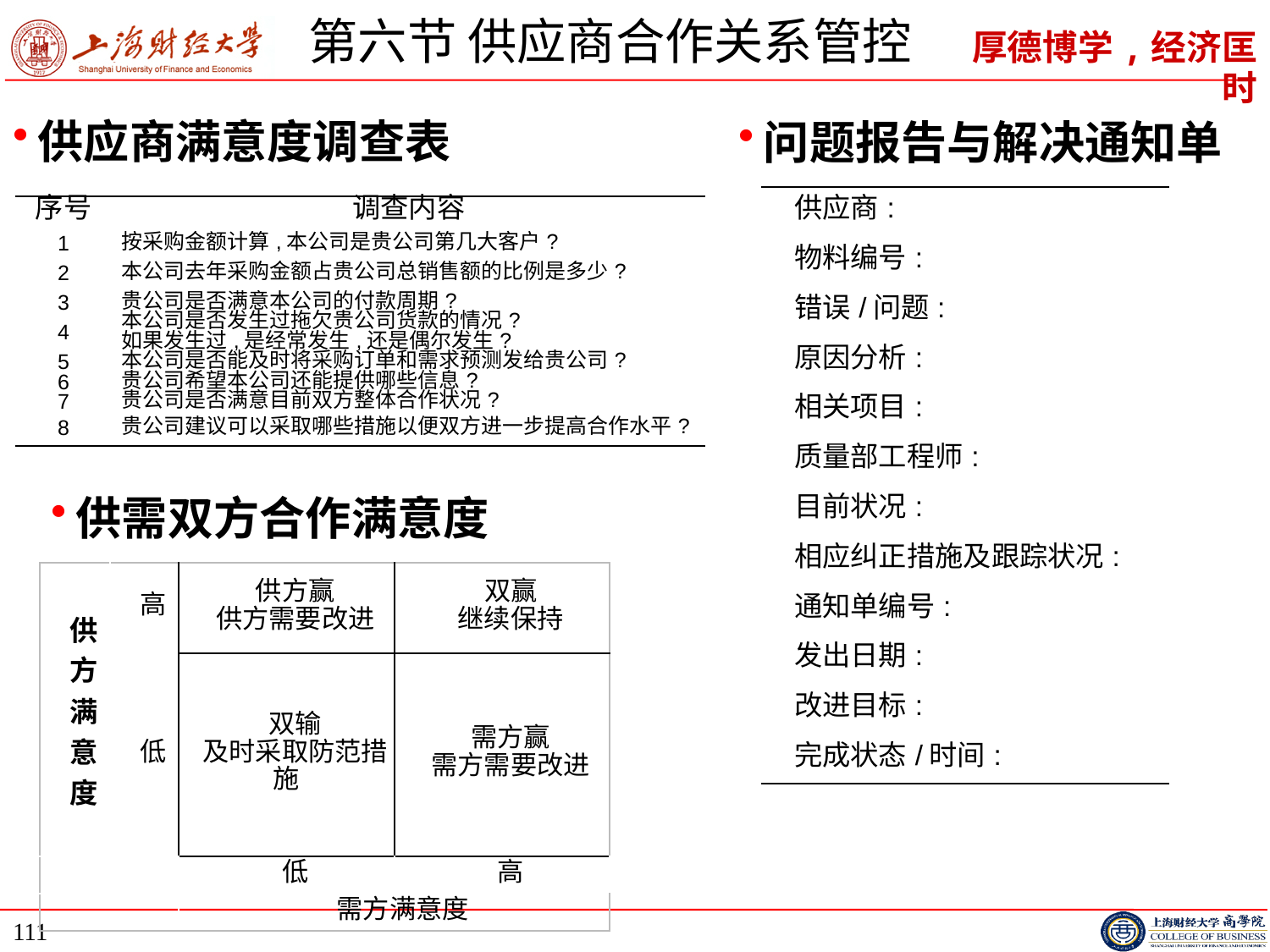

# 第六节 供应商合作关系管控
供应商满意度调查表
问题报告与解决通知单
| 供应商: |
| --- |
| 物料编号: |
| 错误/问题: |
| 原因分析: |
| 相关项目: |
| 质量部工程师: |
| 目前状况: |
| 相应纠正措施及跟踪状况: |
| 通知单编号: |
| 发出日期: |
| 改进目标: |
| 完成状态/时间: |
| 序号 | 调查内容 |
| --- | --- |
| 1 | 按采购金额计算,本公司是贵公司第几大客户? |
| 2 | 本公司去年采购金额占贵公司总销售额的比例是多少? |
| 3 | 贵公司是否满意本公司的付款周期? |
| 4 | 本公司是否发生过拖欠贵公司货款的情况? 如果发生过,是经常发生,还是偶尔发生? |
| 5 | 本公司是否能及时将采购订单和需求预测发给贵公司? |
| 6 | 贵公司希望本公司还能提供哪些信息? |
| 7 | 贵公司是否满意目前双方整体合作状况? |
| 8 | 贵公司建议可以采取哪些措施以便双方进一步提高合作水平? |
供需双方合作满意度
| 供 方 满 意 度 | 高 | 供方赢 供方需要改进 | 双赢 继续保持 |
| --- | --- | --- | --- |
|  | 低 | 双输 及时采取防范措施 | 需方赢 需方需要改进 |
|  |  | 低 | 高 |
|  |  | 需方满意度 |  |
111